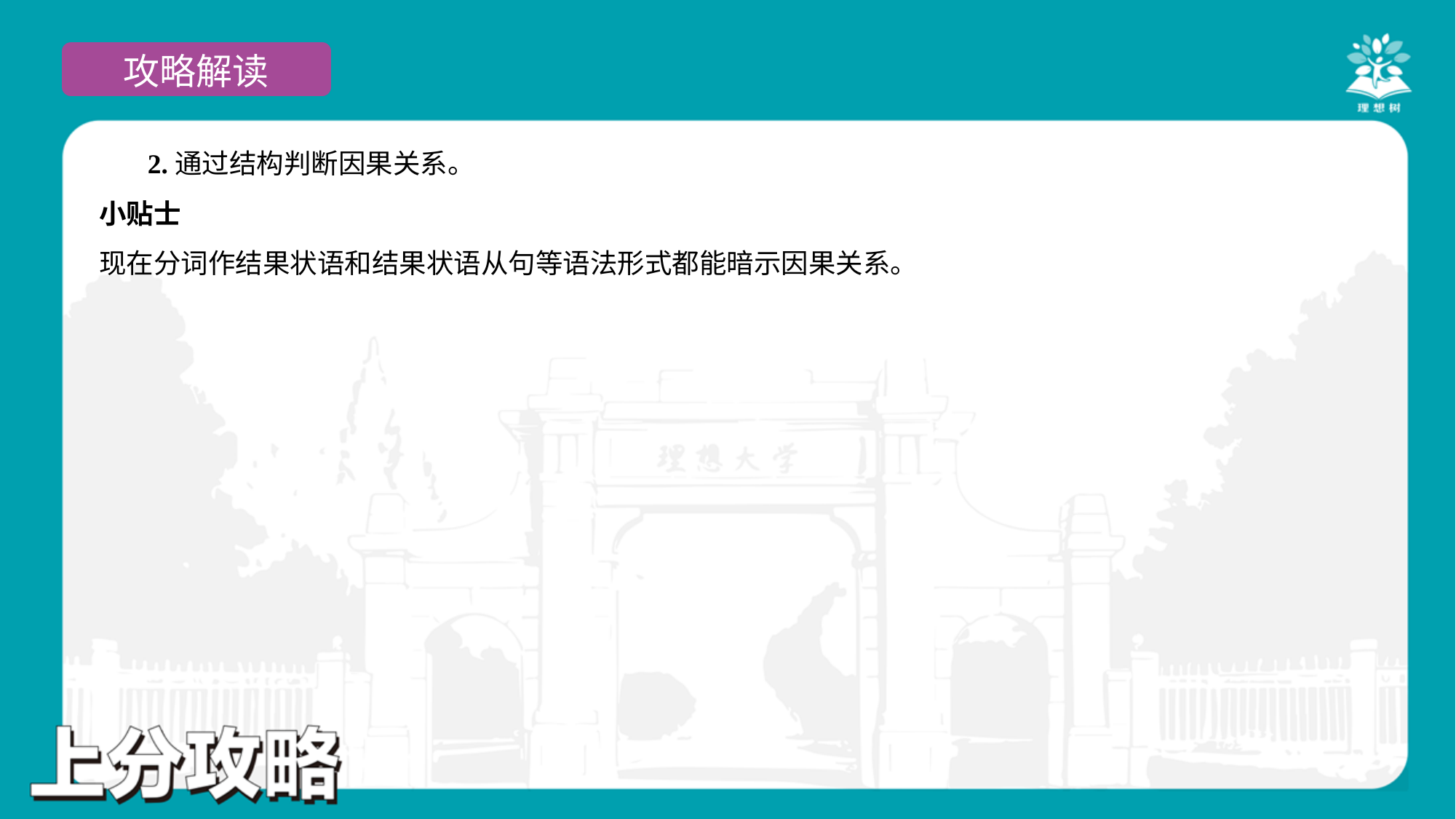

2.通过结构判断因果关系。
小贴士
现在分词作结果状语和结果状语从句等语法形式都能暗示因果关系。